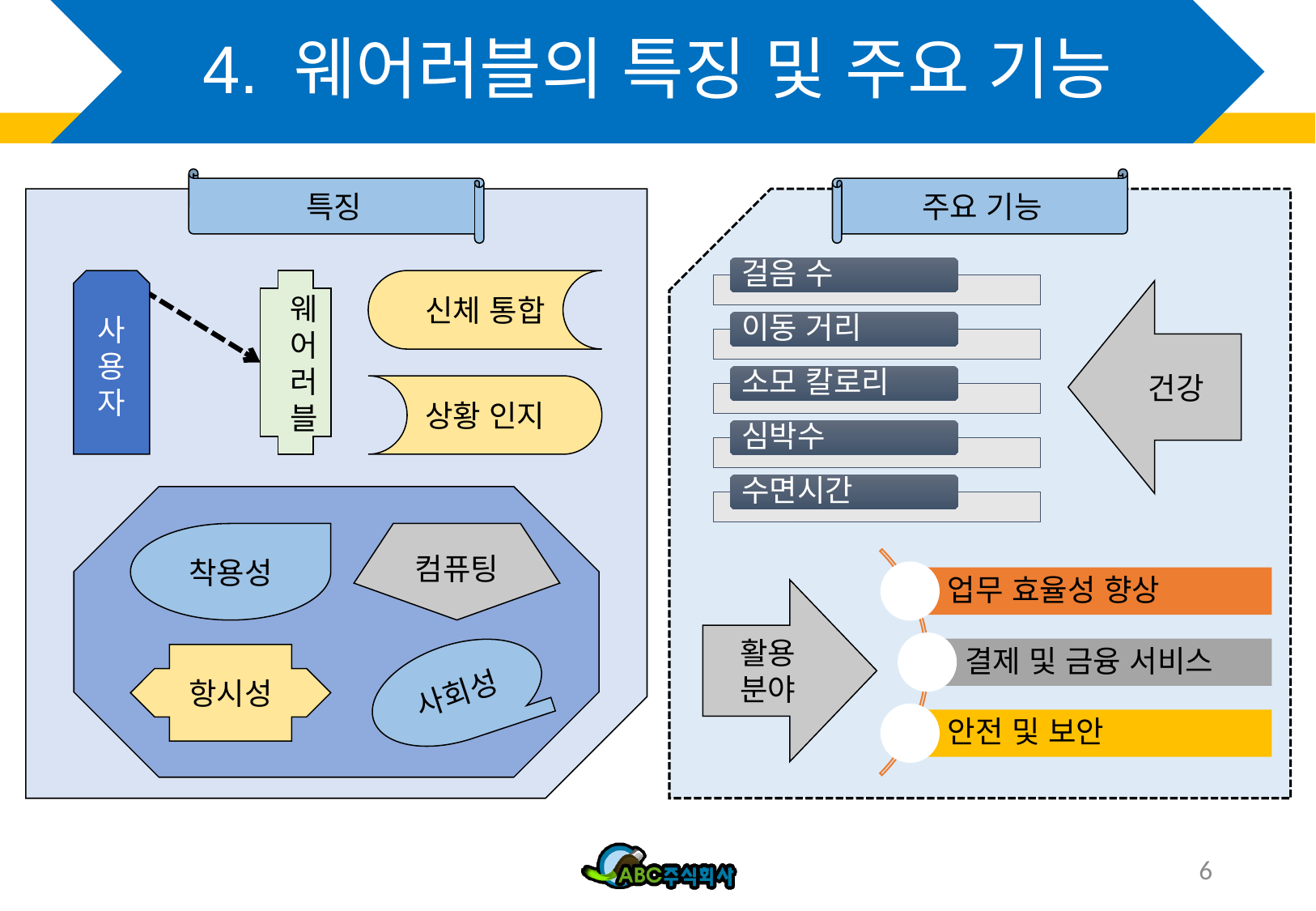

# 4. 웨어러블의 특징 및 주요 기능
특징
주요 기능

걸음 수
이동 거리
소모 칼로리
심박수
수면시간
사
용
자
웨어러블
신체 통합
건강
상황 인지

착용성

컴퓨팅
업무 효율성 향상
결제 및 금융 서비스
안전 및 보안
활용 분야
항시성
사회성
6